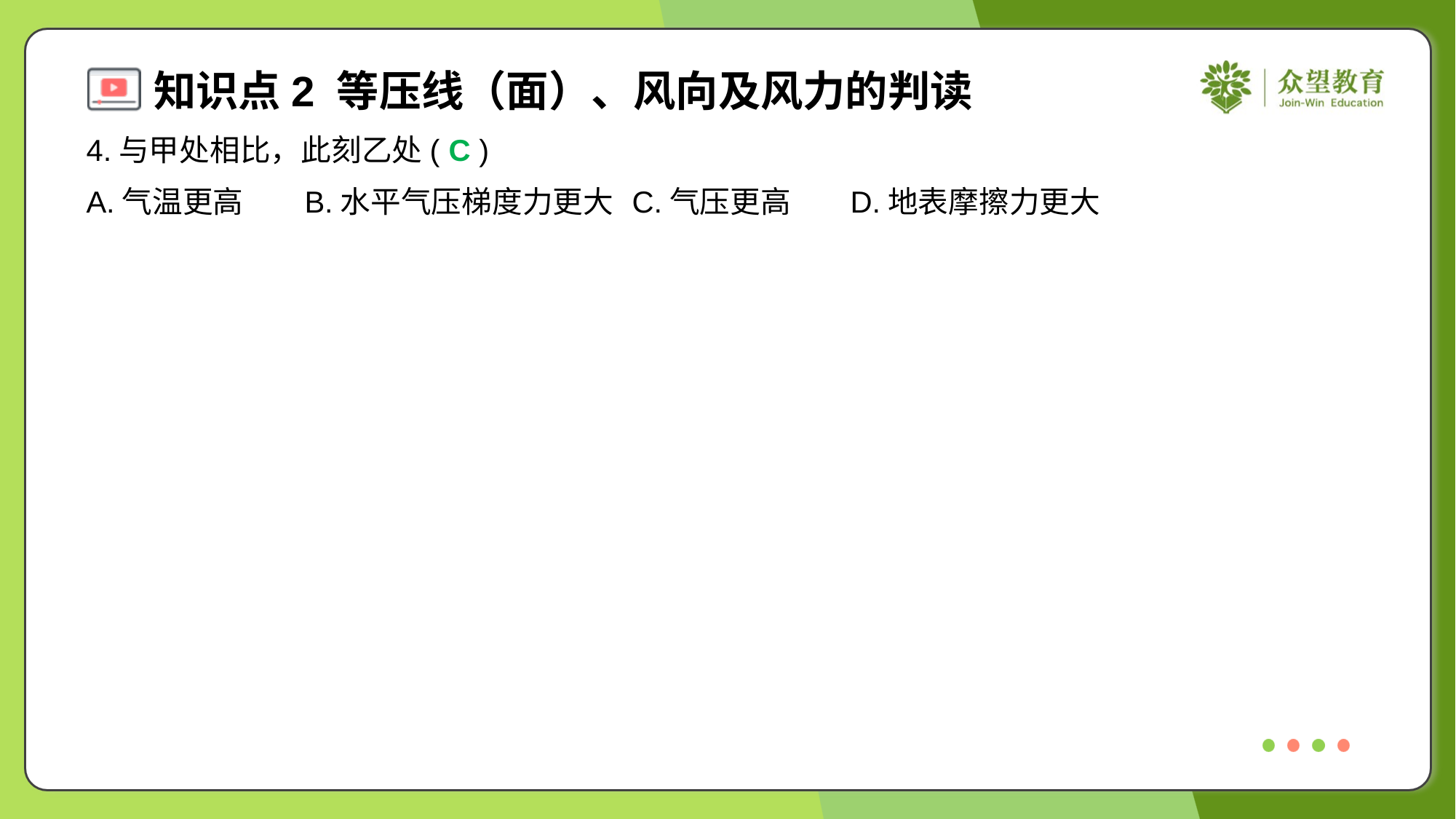

4.与甲处相比，此刻乙处(     )
C
A.气温更高	B.水平气压梯度力更大	C.气压更高	D.地表摩擦力更大